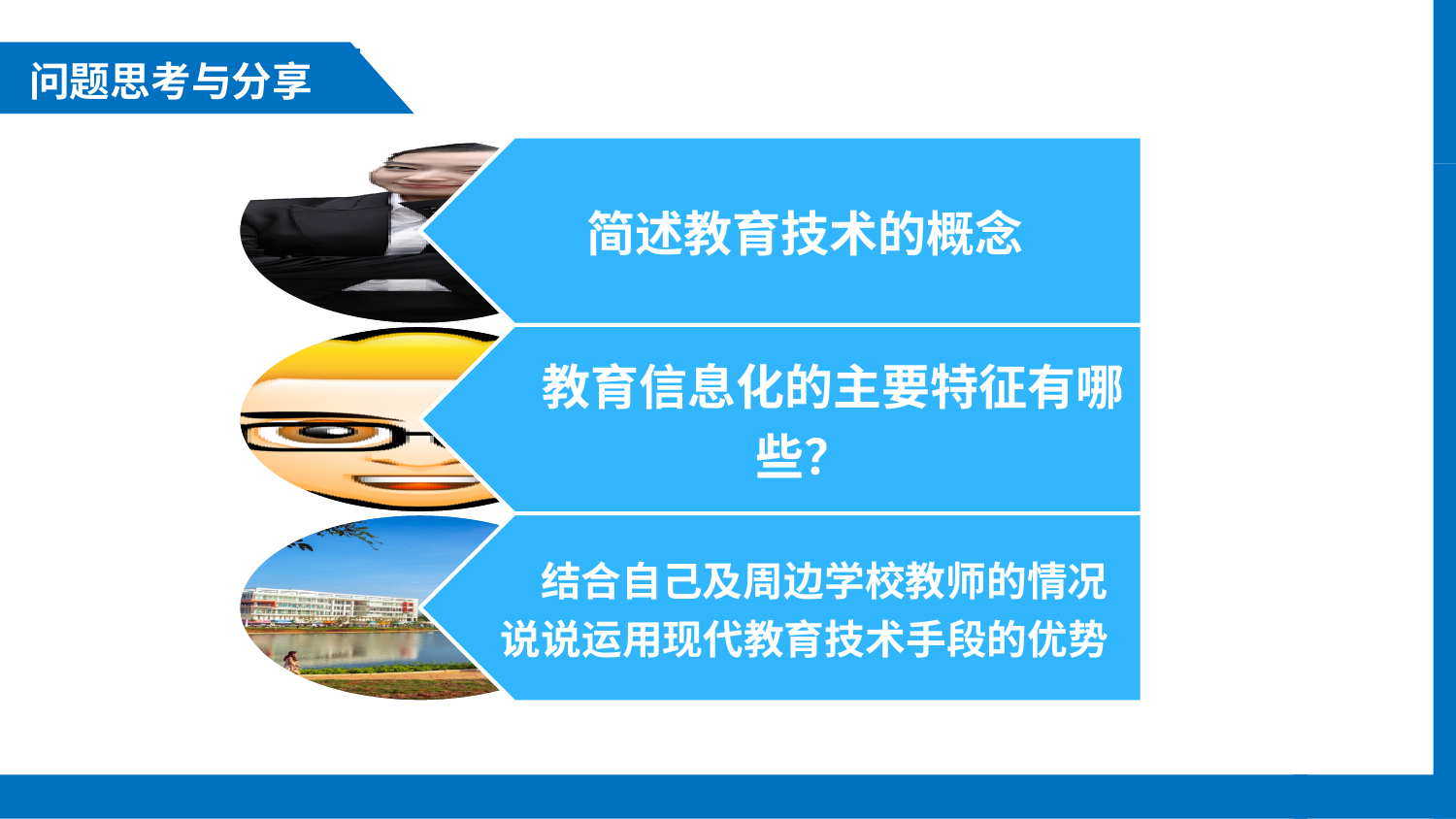

问题思考与分享
简述教育技术的概念
    教育信息化的主要特征有哪些？
   结合自己及周边学校教师的情况说说运用现代教育技术手段的优势